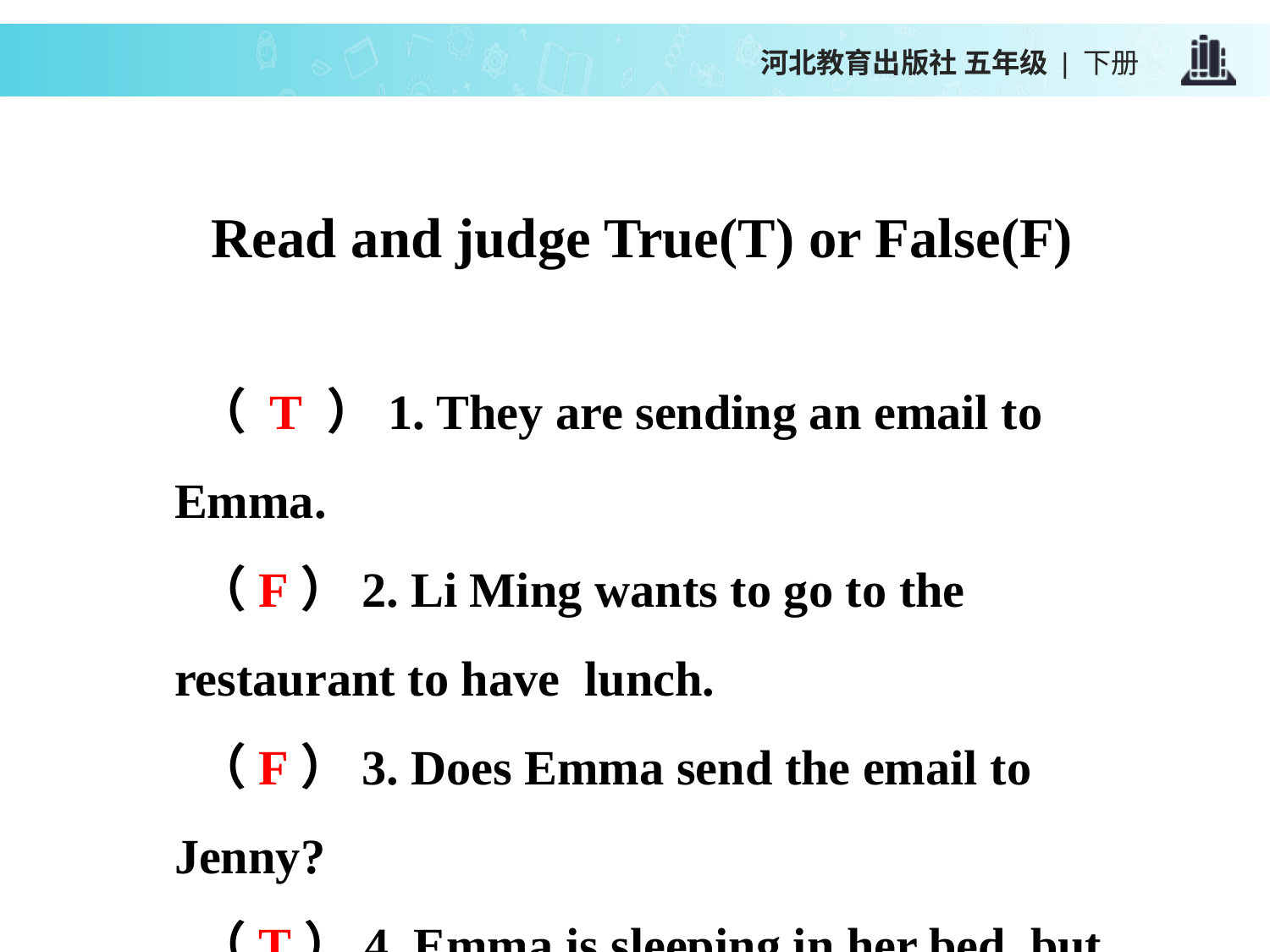

河北教育出版社 五年级 | 下册

Read and judge True(T) or False(F)
 （ T ）1. They are sending an email to Emma.
 （F）2. Li Ming wants to go to the restaurant to have  lunch.
 （F）3. Does Emma send the email to Jenny?
 （T）4. Emma is sleeping in her bed, but Zeke sleeps in the sock.